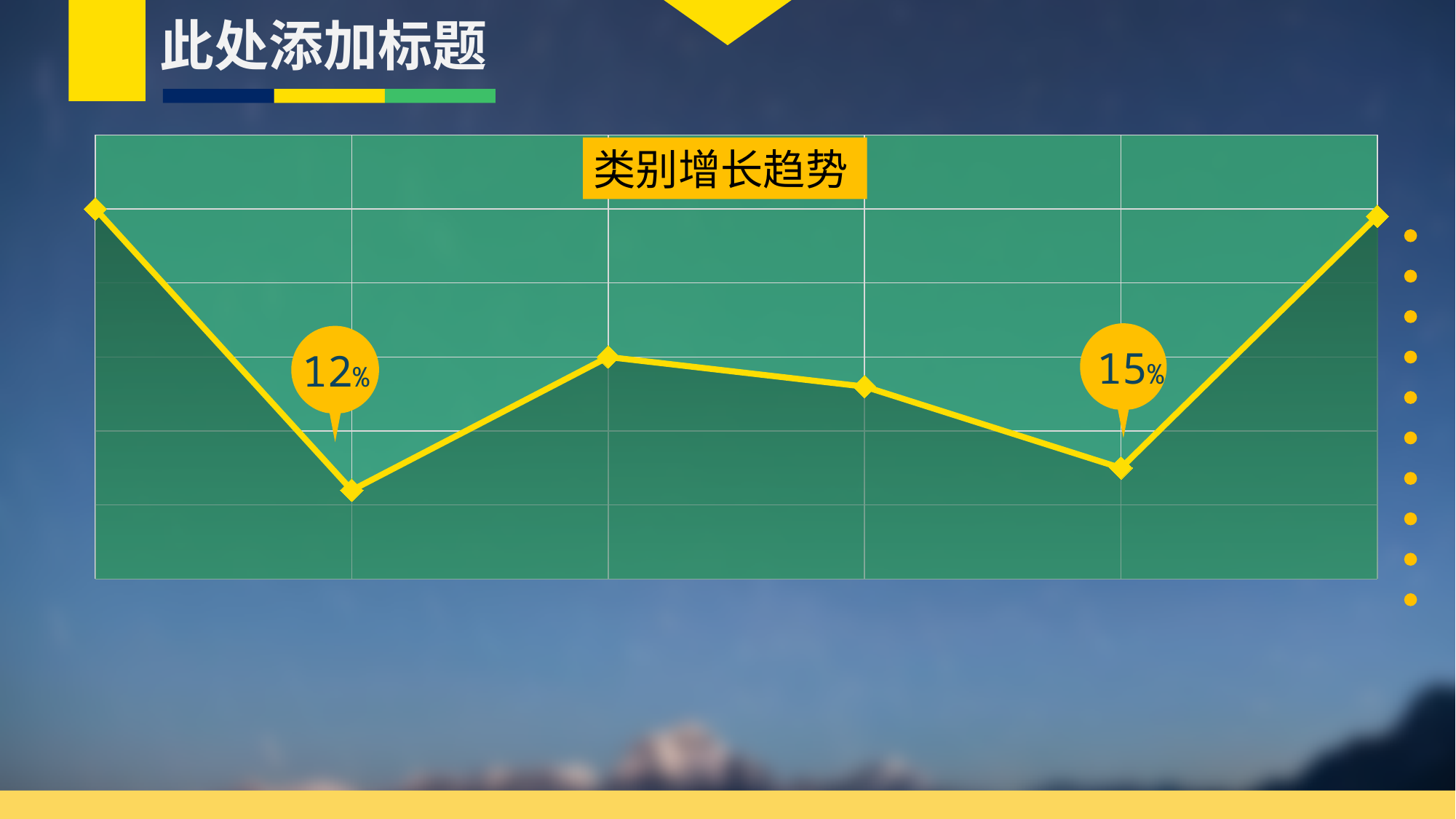

此处添加标题

### Chart

| Category | 系列 2 | 系列 1 | 列1 |
|---|---|---|---|
| 类别 1 | 50.0 | 50.0 | None |
| 类别 2 | 12.0 | 12.0 | None |
| 类别 3 | 30.0 | 30.0 | None |
| 类别 4 | 26.0 | 26.0 | None |
| 类别 4 | 15.0 | 15.0 | None |
| 类别 4 | 49.0 | 49.0 | None |
类别增长趋势

15%
12%